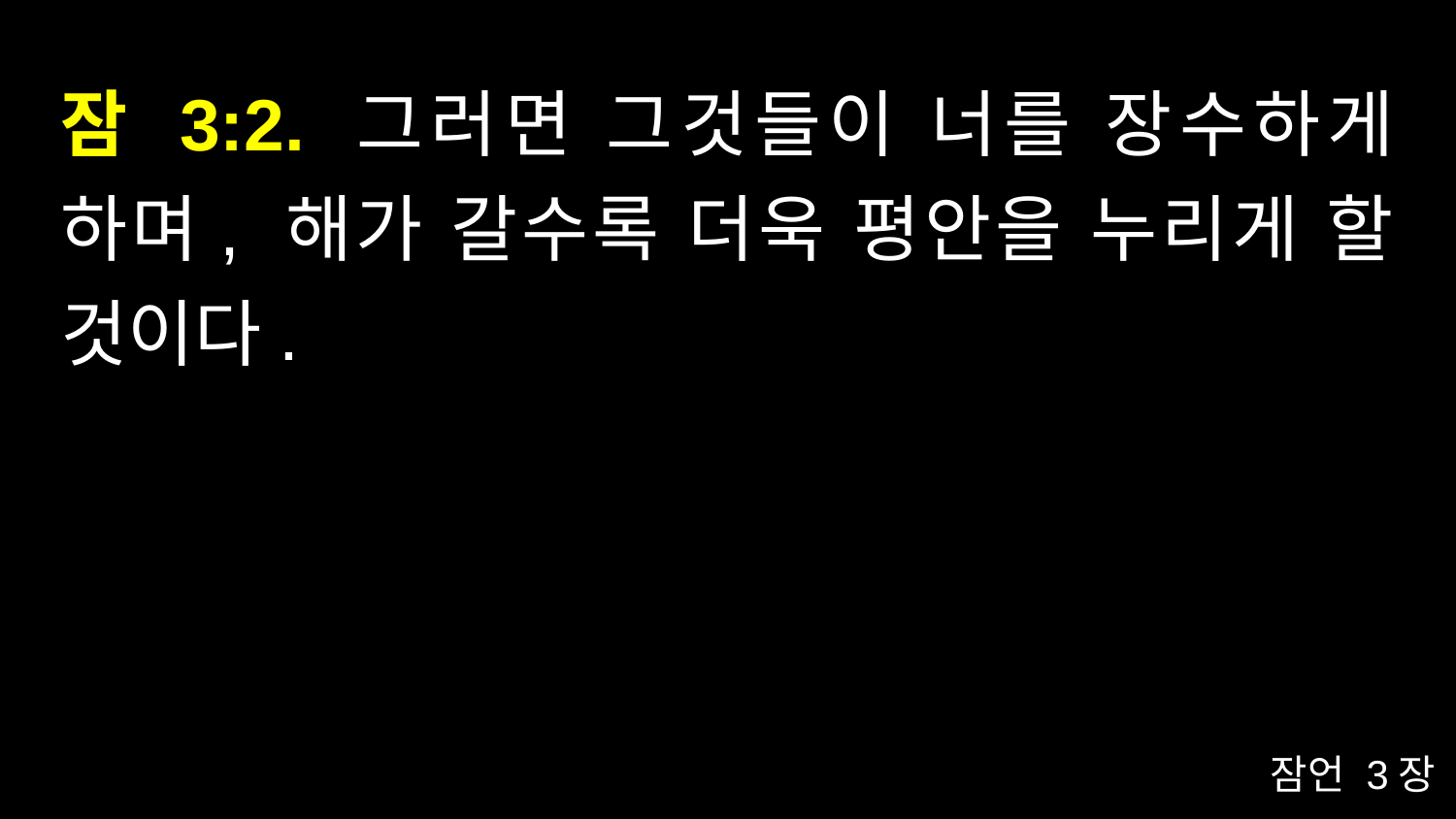

# 잠 3:2. 그러면 그것들이 너를 장수하게 하며, 해가 갈수록 더욱 평안을 누리게 할 것이다.
잠언 3장